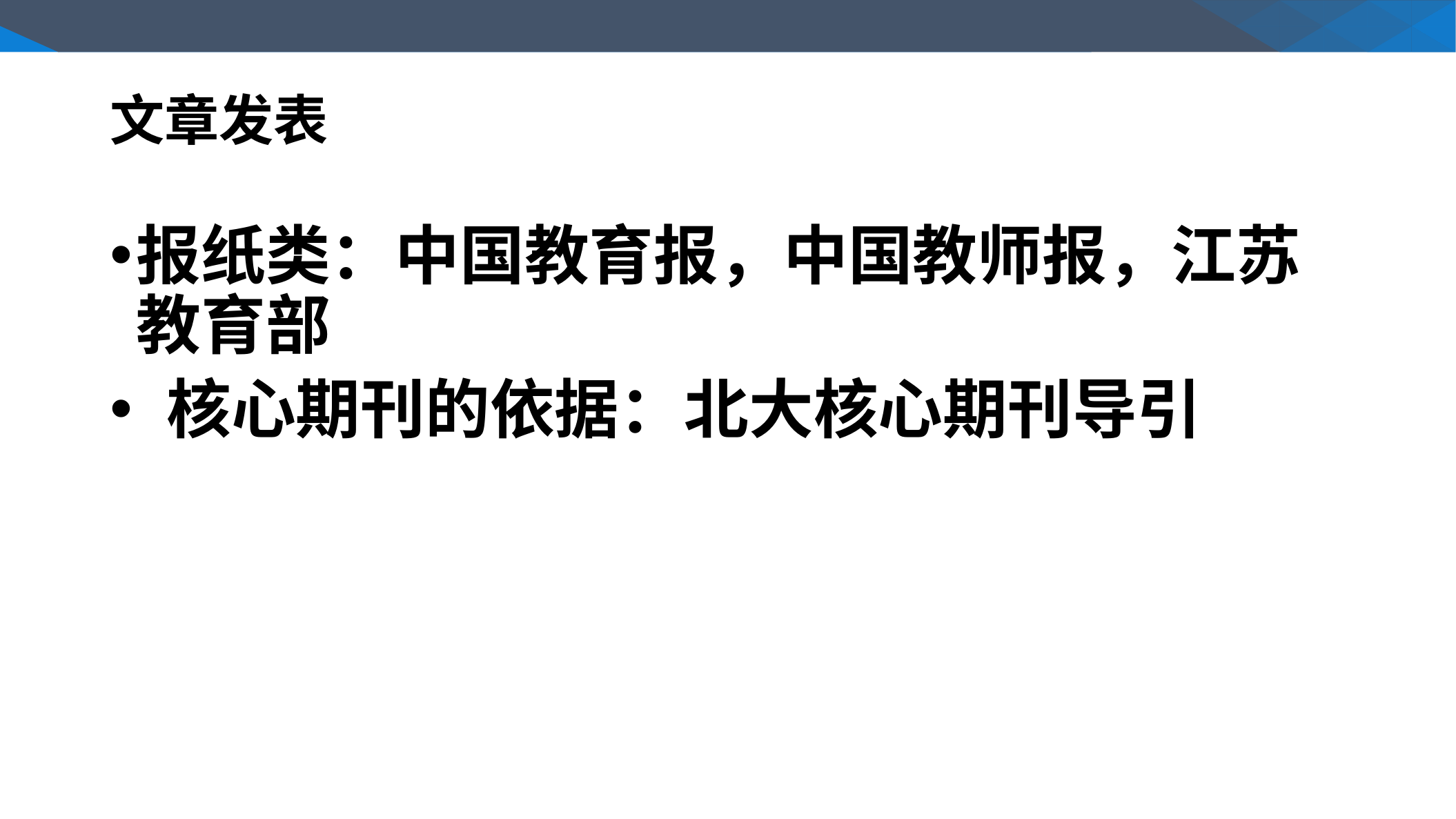

# 文章发表
报纸类：中国教育报，中国教师报，江苏教育部
 核心期刊的依据：北大核心期刊导引